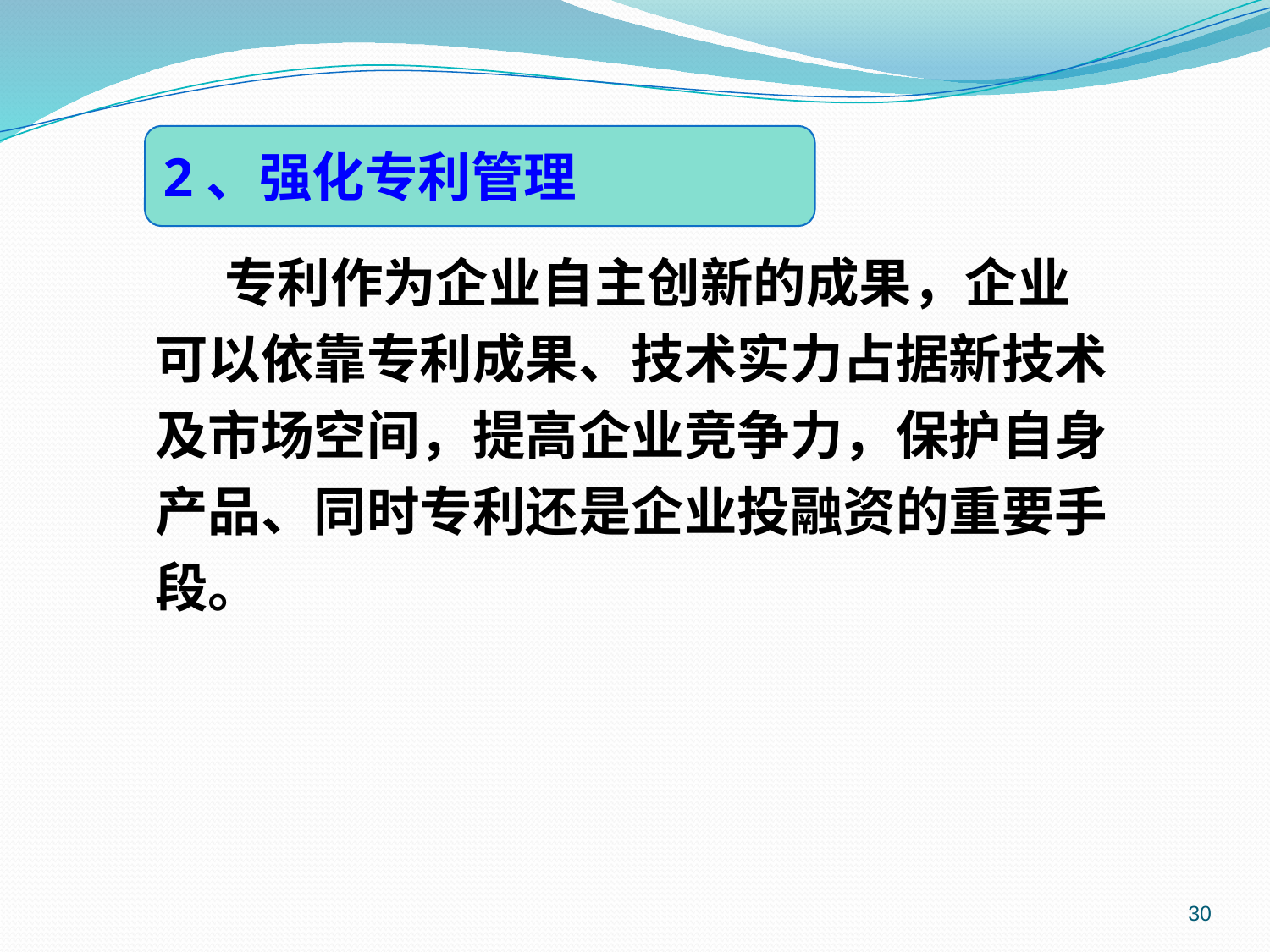

2、强化专利管理
           专利作为企业自主创新的成果，企业可以依靠专利成果、技术实力占据新技术及市场空间，提高企业竞争力，保护自身产品、同时专利还是企业投融资的重要手段。
30